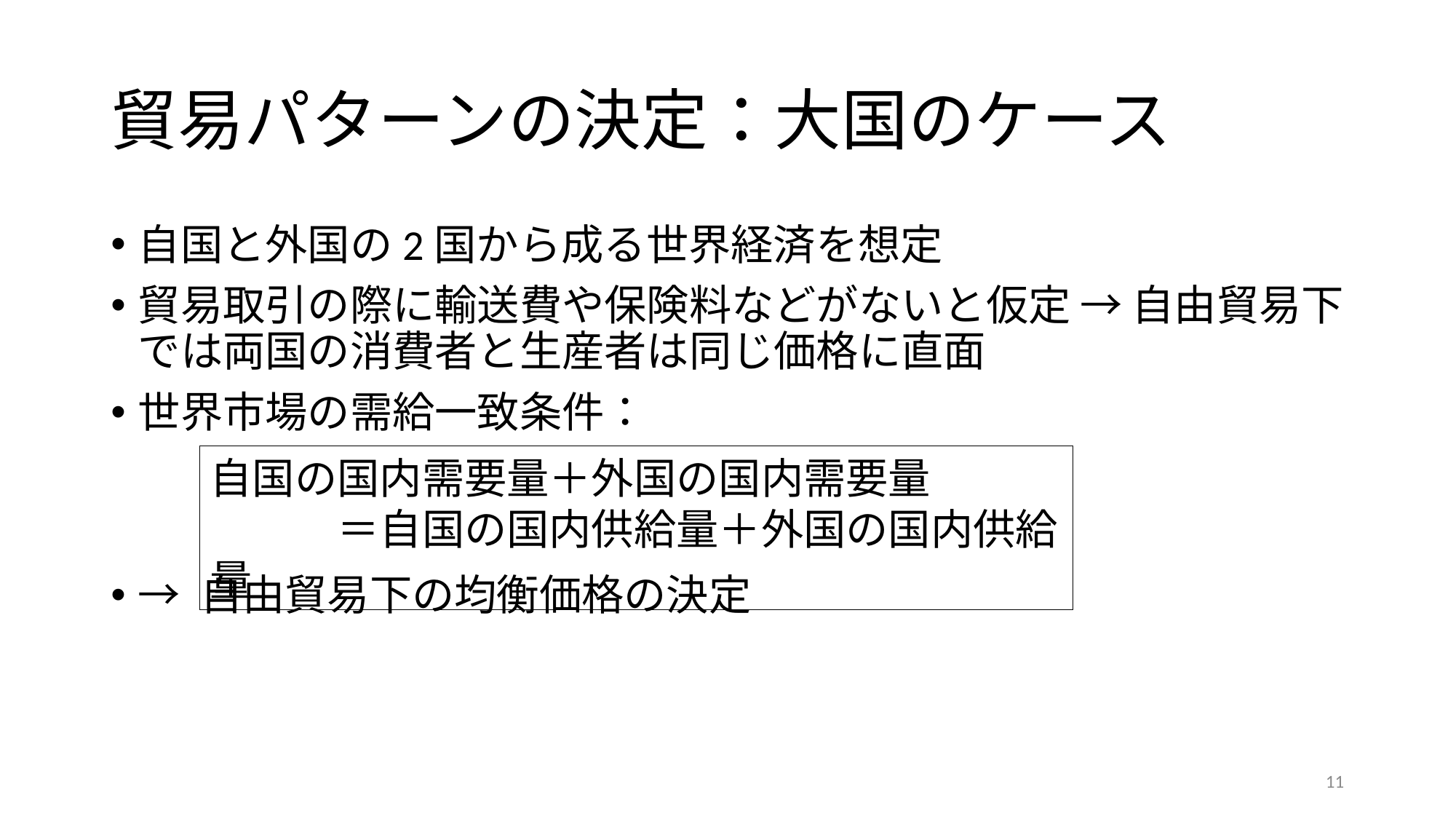

# 貿易パターンの決定：大国のケース
自国と外国の2国から成る世界経済を想定
貿易取引の際に輸送費や保険料などがないと仮定 → 自由貿易下では両国の消費者と生産者は同じ価格に直面
世界市場の需給一致条件：

→ 自由貿易下の均衡価格の決定
自国の国内需要量＋外国の国内需要量
　　　＝自国の国内供給量＋外国の国内供給量
11